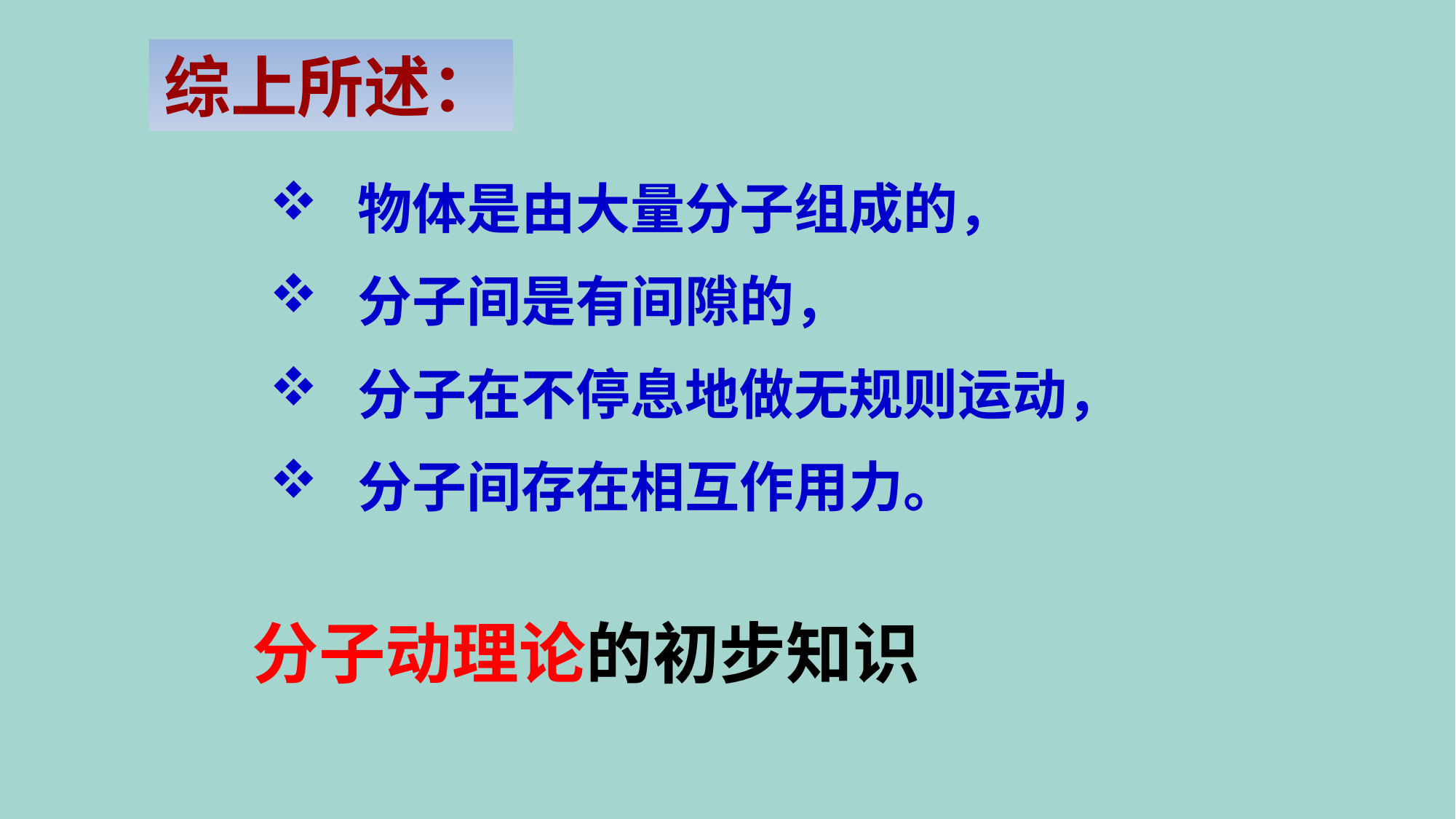

综上所述：
  物体是由大量分子组成的，
  分子间是有间隙的，
  分子在不停息地做无规则运动，
  分子间存在相互作用力。
分子动理论的初步知识